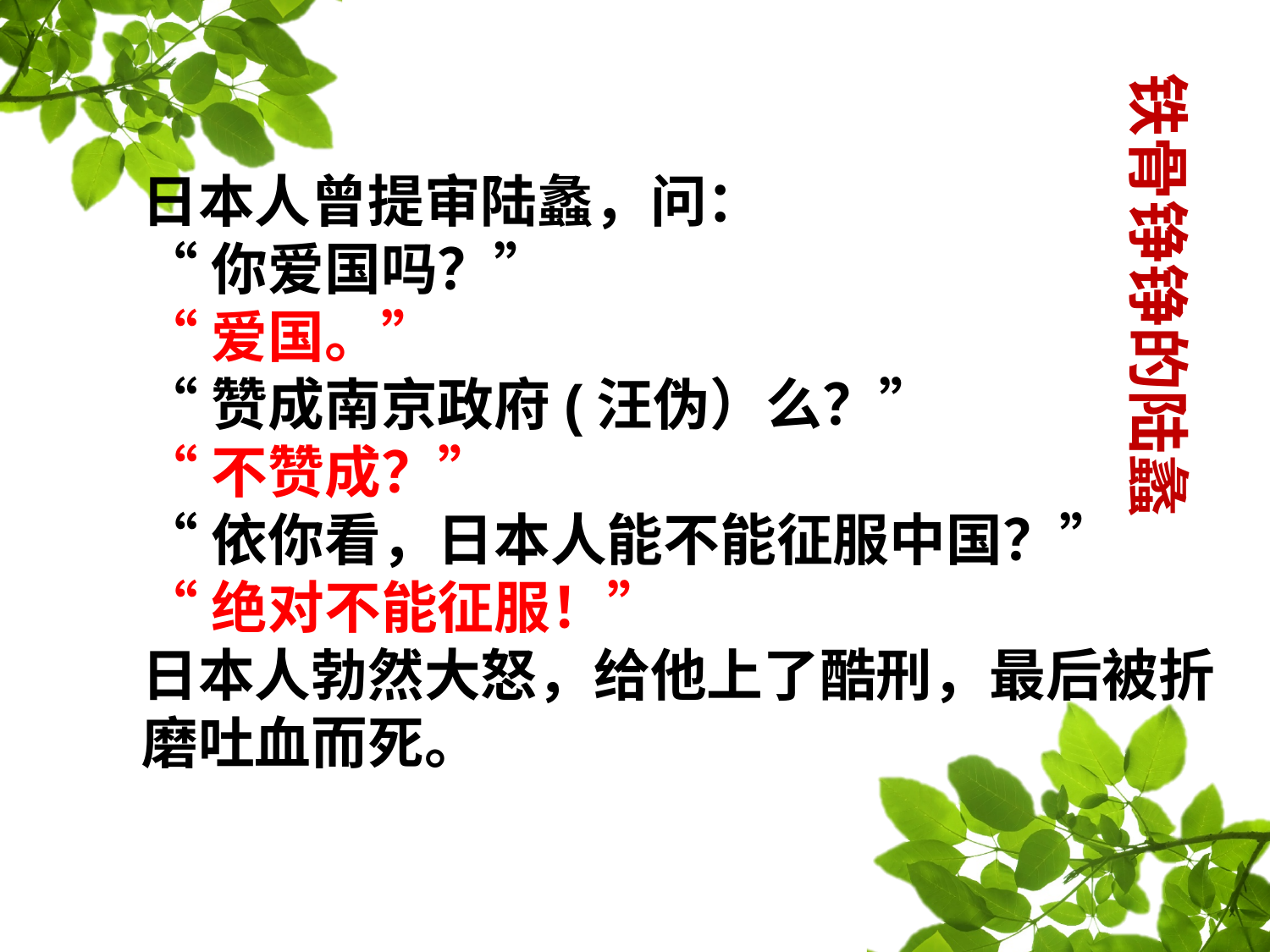

铁骨铮铮的陆蠡
日本人曾提审陆蠡，问：
“你爱国吗？”
“爱国。”
“赞成南京政府(汪伪）么？”
“不赞成？”
“依你看，日本人能不能征服中国？”
“绝对不能征服！”
日本人勃然大怒，给他上了酷刑，最后被折磨吐血而死。